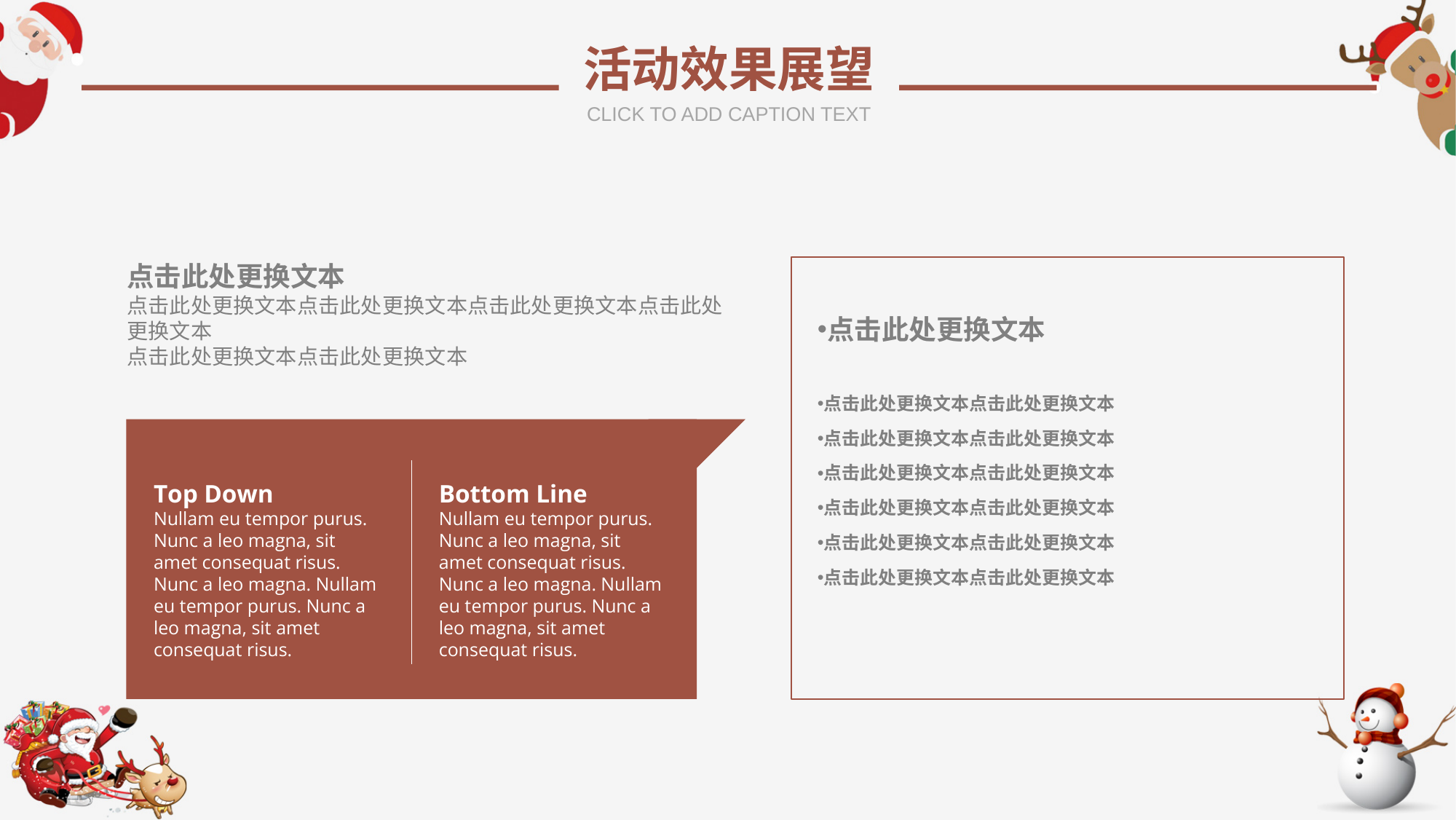

活动效果展望

CLICK TO ADD CAPTION TEXT
点击此处更换文本
点击此处更换文本点击此处更换文本点击此处更换文本点击此处更换文本
点击此处更换文本点击此处更换文本

Top Down
Nullam eu tempor purus. Nunc a leo magna, sit amet consequat risus. Nunc a leo magna. Nullam eu tempor purus. Nunc a leo magna, sit amet consequat risus.
Bottom Line
Nullam eu tempor purus. Nunc a leo magna, sit amet consequat risus. Nunc a leo magna. Nullam eu tempor purus. Nunc a leo magna, sit amet consequat risus.

点击此处更换文本
点击此处更换文本点击此处更换文本
点击此处更换文本点击此处更换文本
点击此处更换文本点击此处更换文本
点击此处更换文本点击此处更换文本
点击此处更换文本点击此处更换文本
点击此处更换文本点击此处更换文本